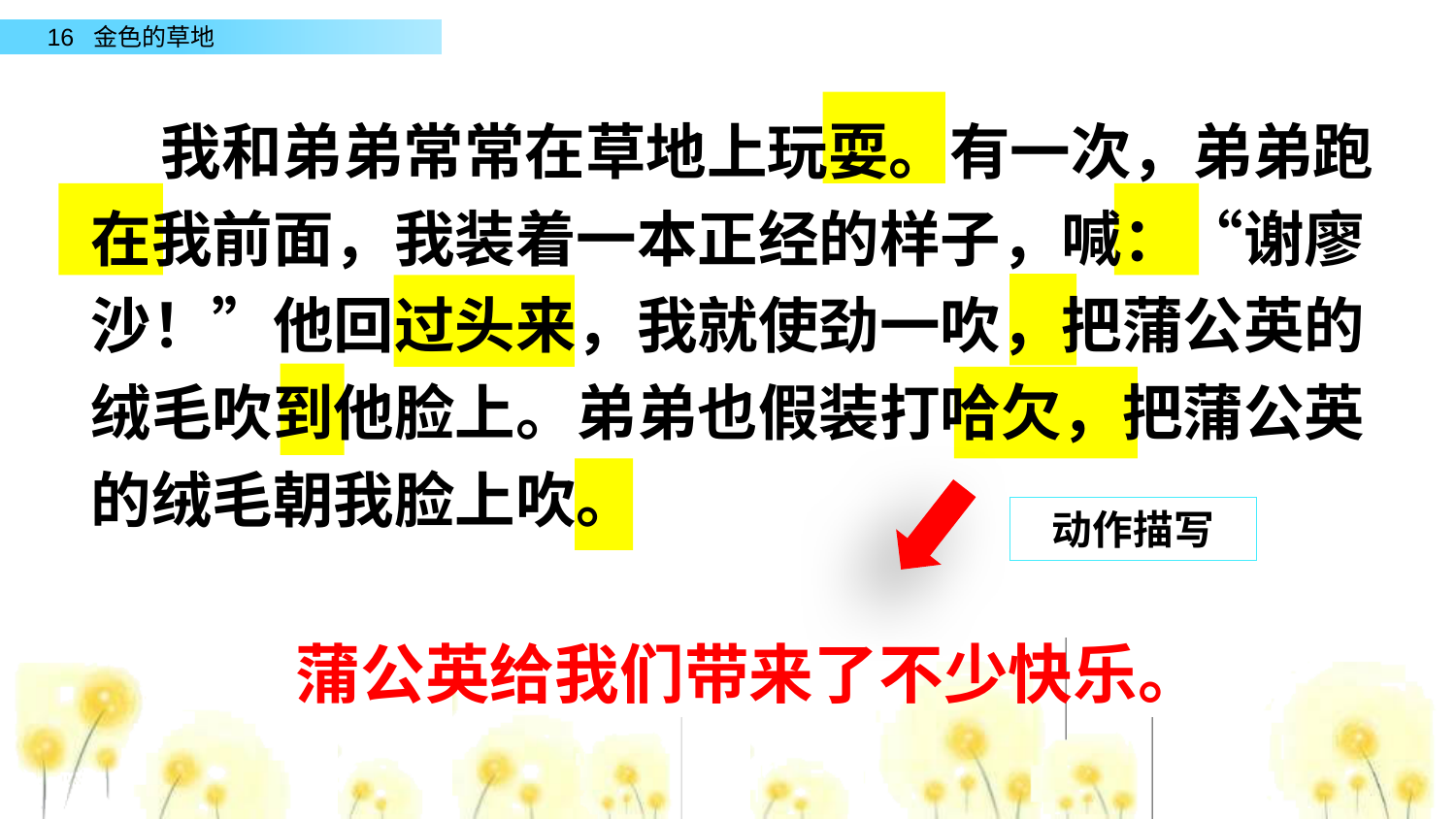

我和弟弟常常在草地上玩耍。有一次，弟弟跑在我前面，我装着一本正经的样子，喊：“谢廖沙！”他回过头来，我就使劲一吹，把蒲公英的绒毛吹到他脸上。弟弟也假装打哈欠，把蒲公英的绒毛朝我脸上吹。

动作描写
蒲公英给我们带来了不少快乐。